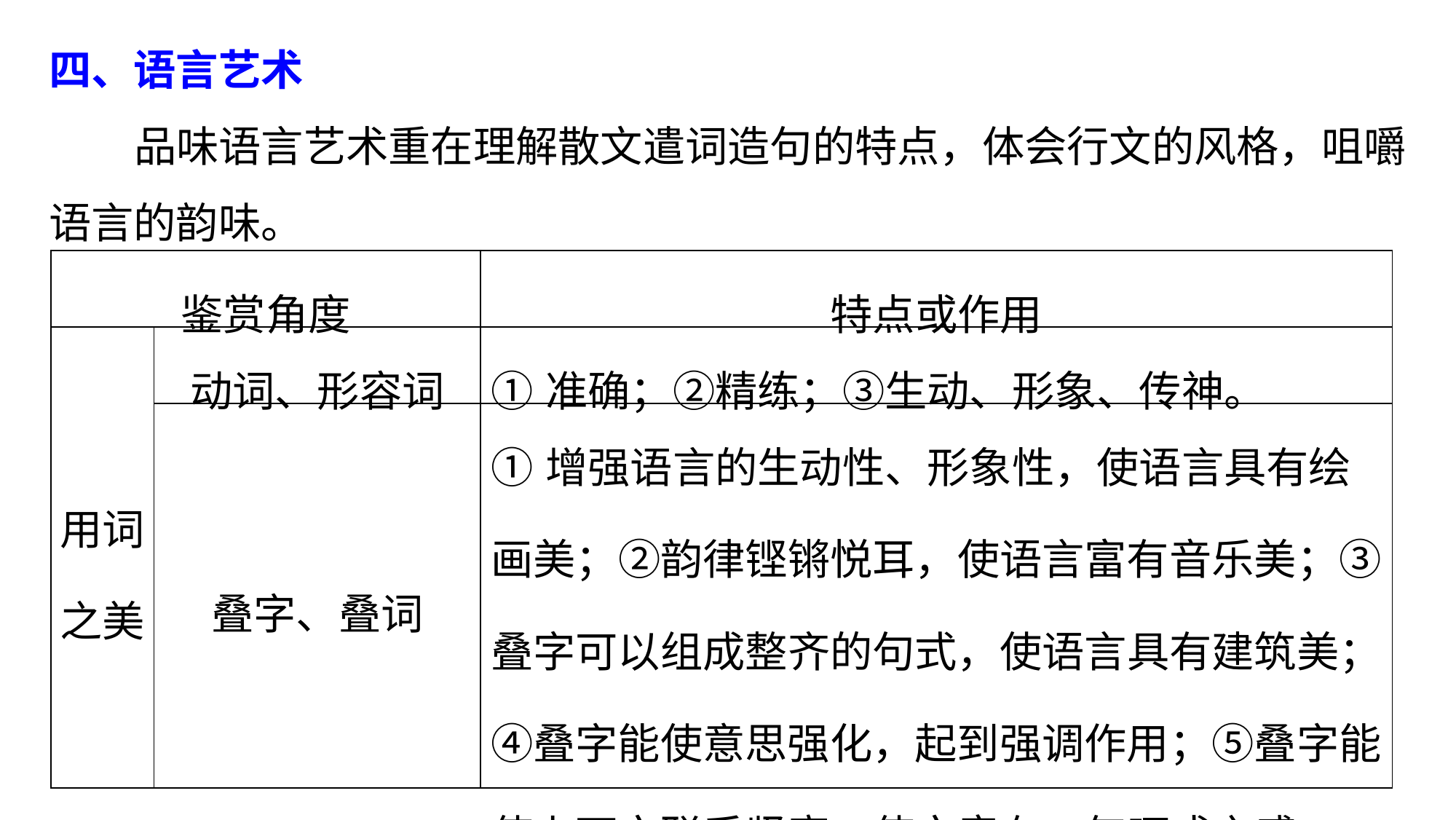

四、语言艺术
品味语言艺术重在理解散文遣词造句的特点，体会行文的风格，咀嚼语言的韵味。
| 鉴赏角度 |  | 特点或作用 |
| --- | --- | --- |
| 用词之美 | 动词、形容词 | ①准确；②精练；③生动、形象、传神。 |
|  | 叠字、叠词 | ①增强语言的生动性、形象性，使语言具有绘画美；②韵律铿锵悦耳，使语言富有音乐美；③叠字可以组成整齐的句式，使语言具有建筑美；④叠字能使意思强化，起到强调作用；⑤叠字能使上下文联系紧密，使文章有一气呵成之感。 |